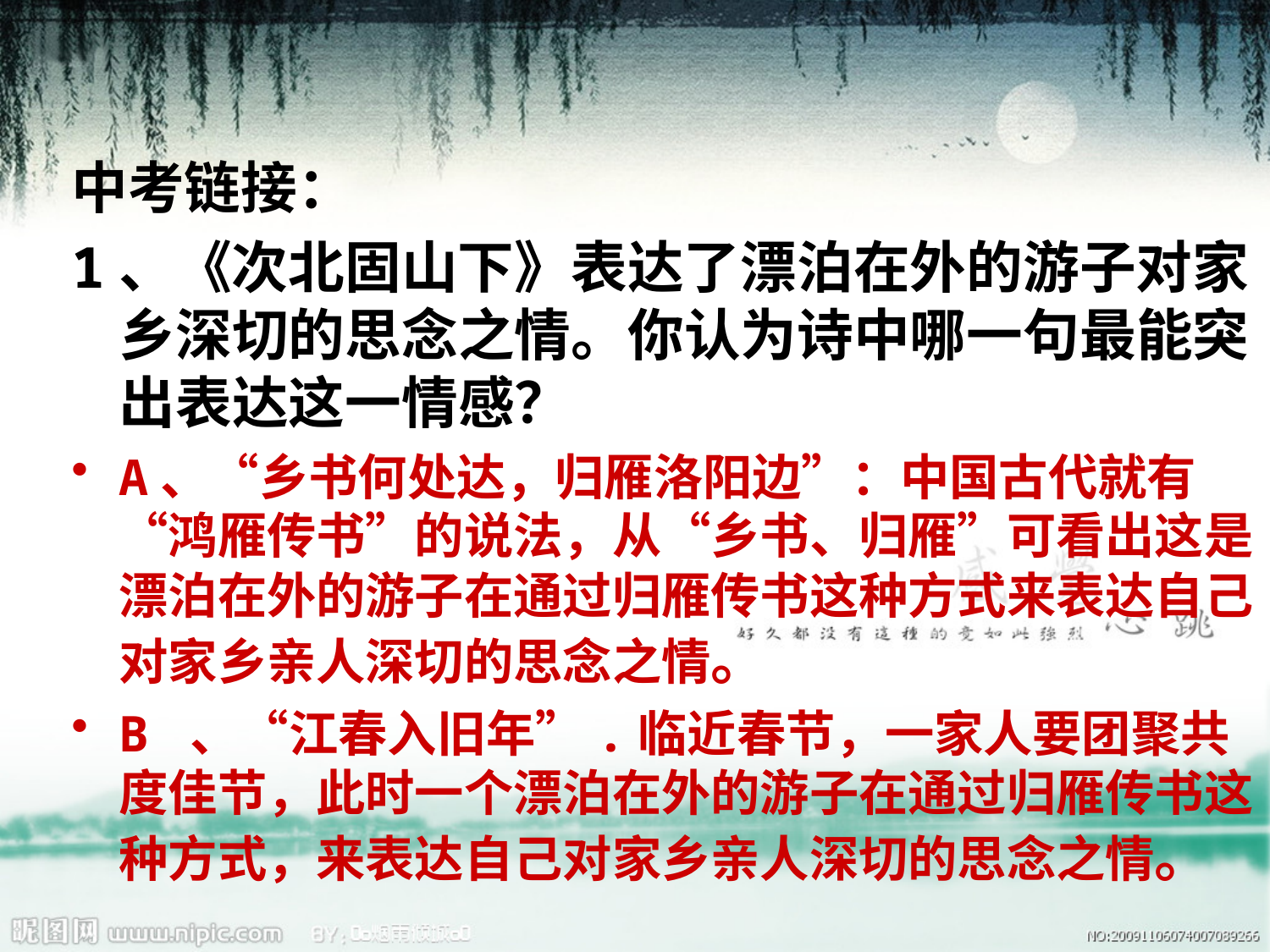

中考链接：
1、《次北固山下》表达了漂泊在外的游子对家乡深切的思念之情。你认为诗中哪一句最能突出表达这一情感？
A、“乡书何处达，归雁洛阳边”：中国古代就有“鸿雁传书”的说法，从“乡书、归雁”可看出这是漂泊在外的游子在通过归雁传书这种方式来表达自己对家乡亲人深切的思念之情。
B 、“江春入旧年”.临近春节，一家人要团聚共度佳节，此时一个漂泊在外的游子在通过归雁传书这种方式，来表达自己对家乡亲人深切的思念之情。